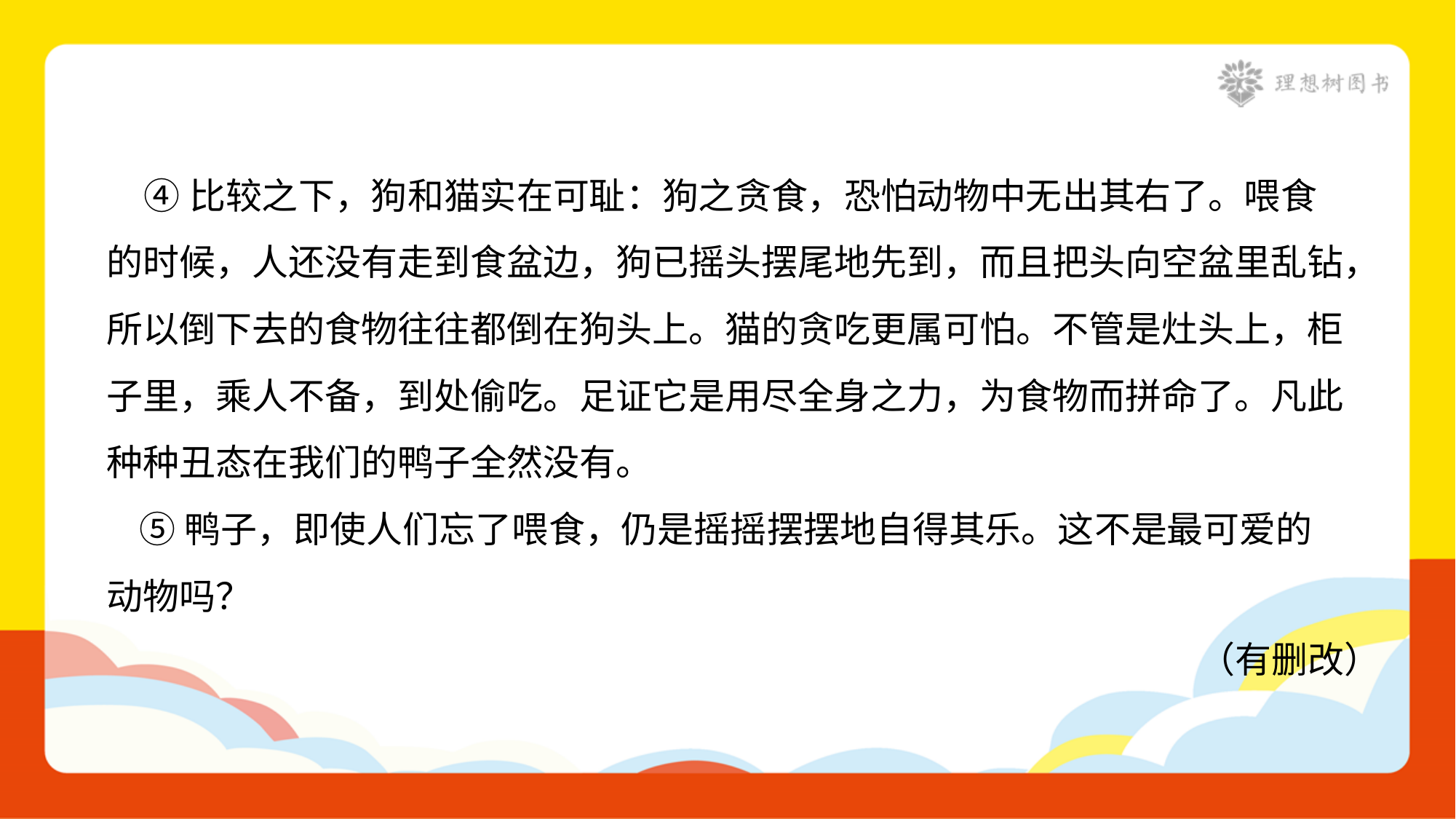

④比较之下，狗和猫实在可耻：狗之贪食，恐怕动物中无出其右了。喂食
的时候，人还没有走到食盆边，狗已摇头摆尾地先到，而且把头向空盆里乱钻，
所以倒下去的食物往往都倒在狗头上。猫的贪吃更属可怕。不管是灶头上，柜
子里，乘人不备，到处偷吃。足证它是用尽全身之力，为食物而拼命了。凡此
种种丑态在我们的鸭子全然没有。
    ⑤鸭子，即使人们忘了喂食，仍是摇摇摆摆地自得其乐。这不是最可爱的
动物吗？
（有删改）